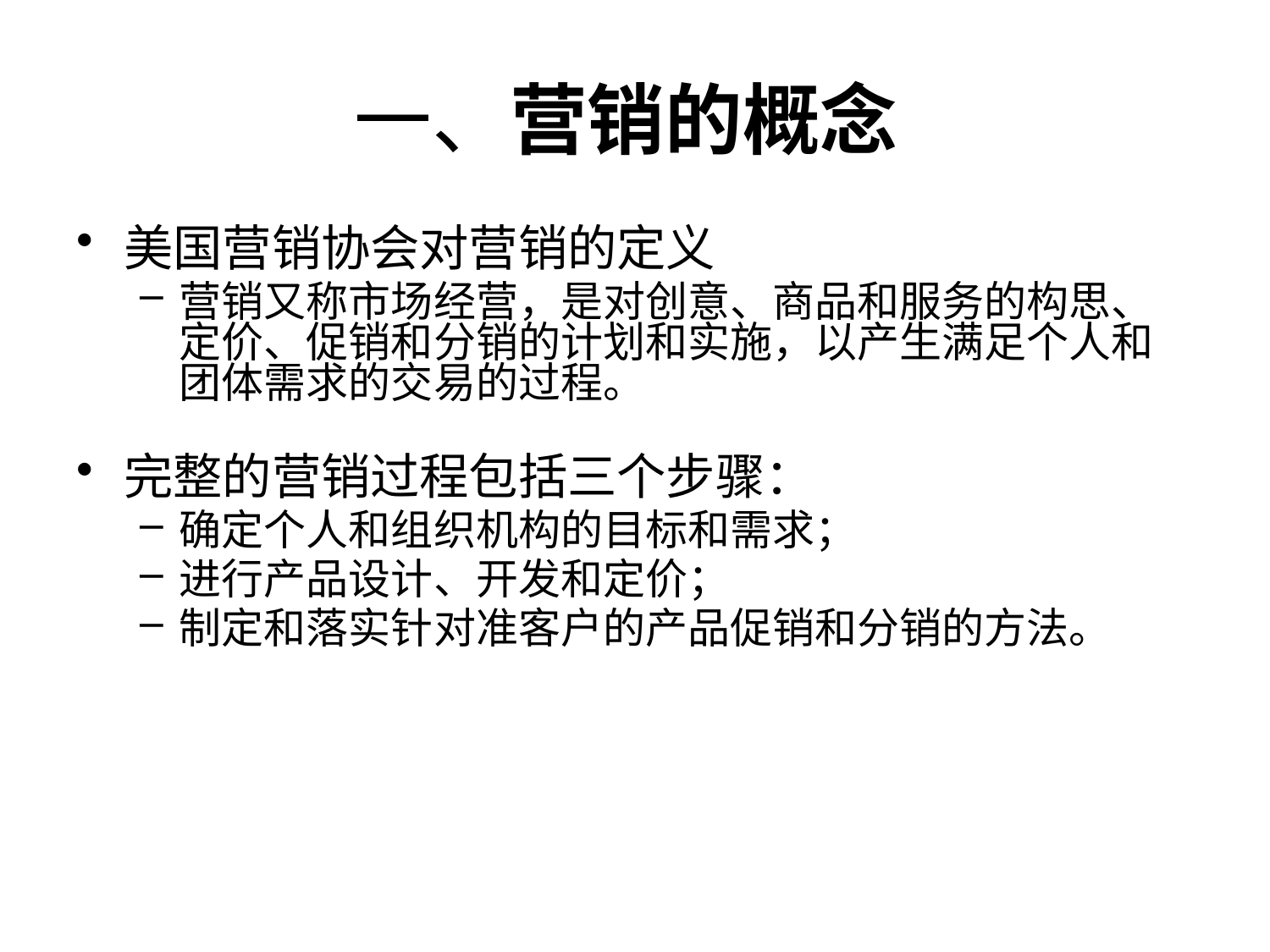

# 一、营销的概念
美国营销协会对营销的定义
营销又称市场经营，是对创意、商品和服务的构思、定价、促销和分销的计划和实施，以产生满足个人和团体需求的交易的过程。
完整的营销过程包括三个步骤：
确定个人和组织机构的目标和需求；
进行产品设计、开发和定价；
制定和落实针对准客户的产品促销和分销的方法。